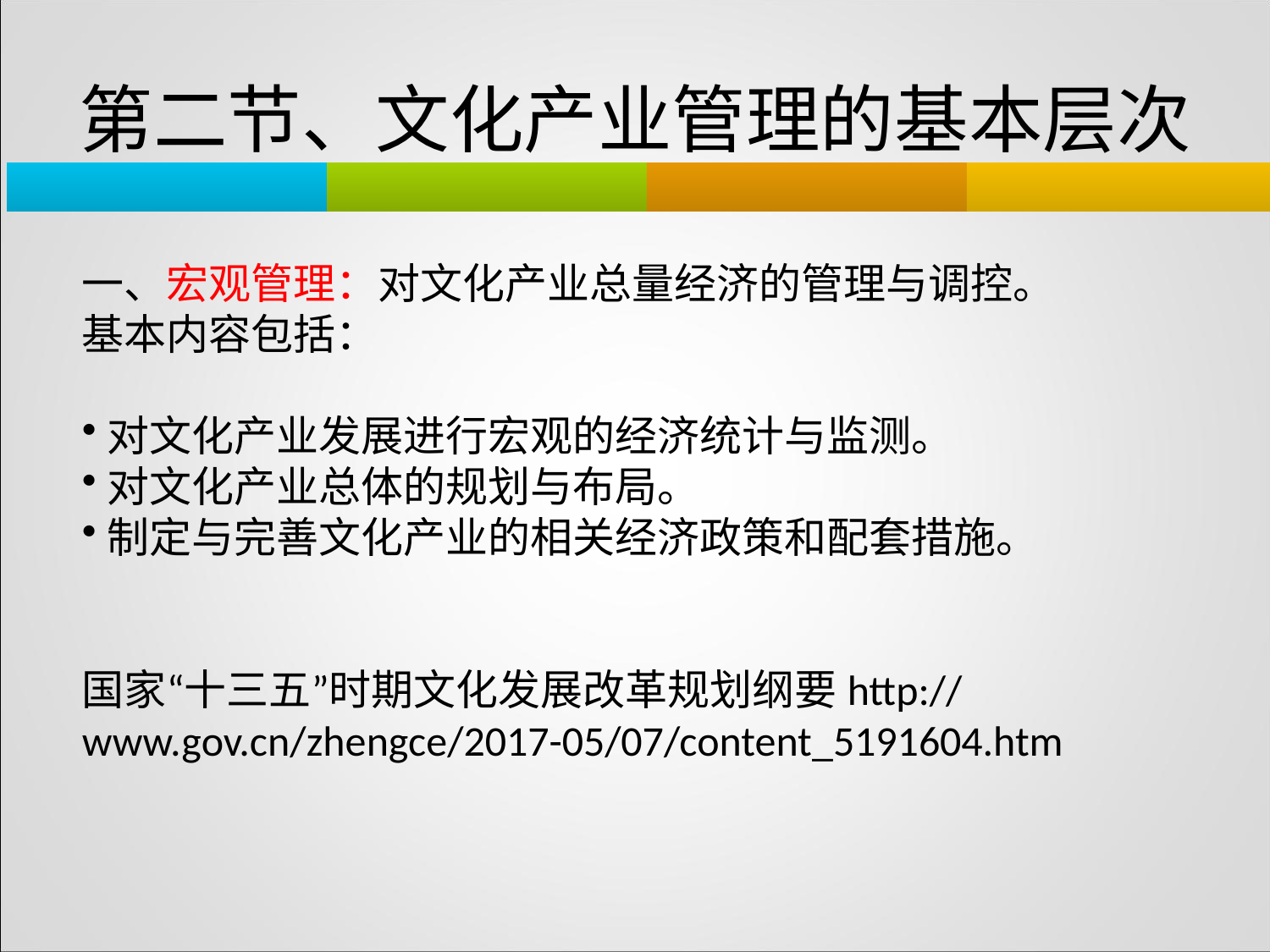

第二节、文化产业管理的基本层次

一、宏观管理：对文化产业总量经济的管理与调控。
基本内容包括：

对文化产业发展进行宏观的经济统计与监测。
对文化产业总体的规划与布局。
制定与完善文化产业的相关经济政策和配套措施。

国家“十三五”时期文化发展改革规划纲要http://www.gov.cn/zhengce/2017-05/07/content_5191604.htm